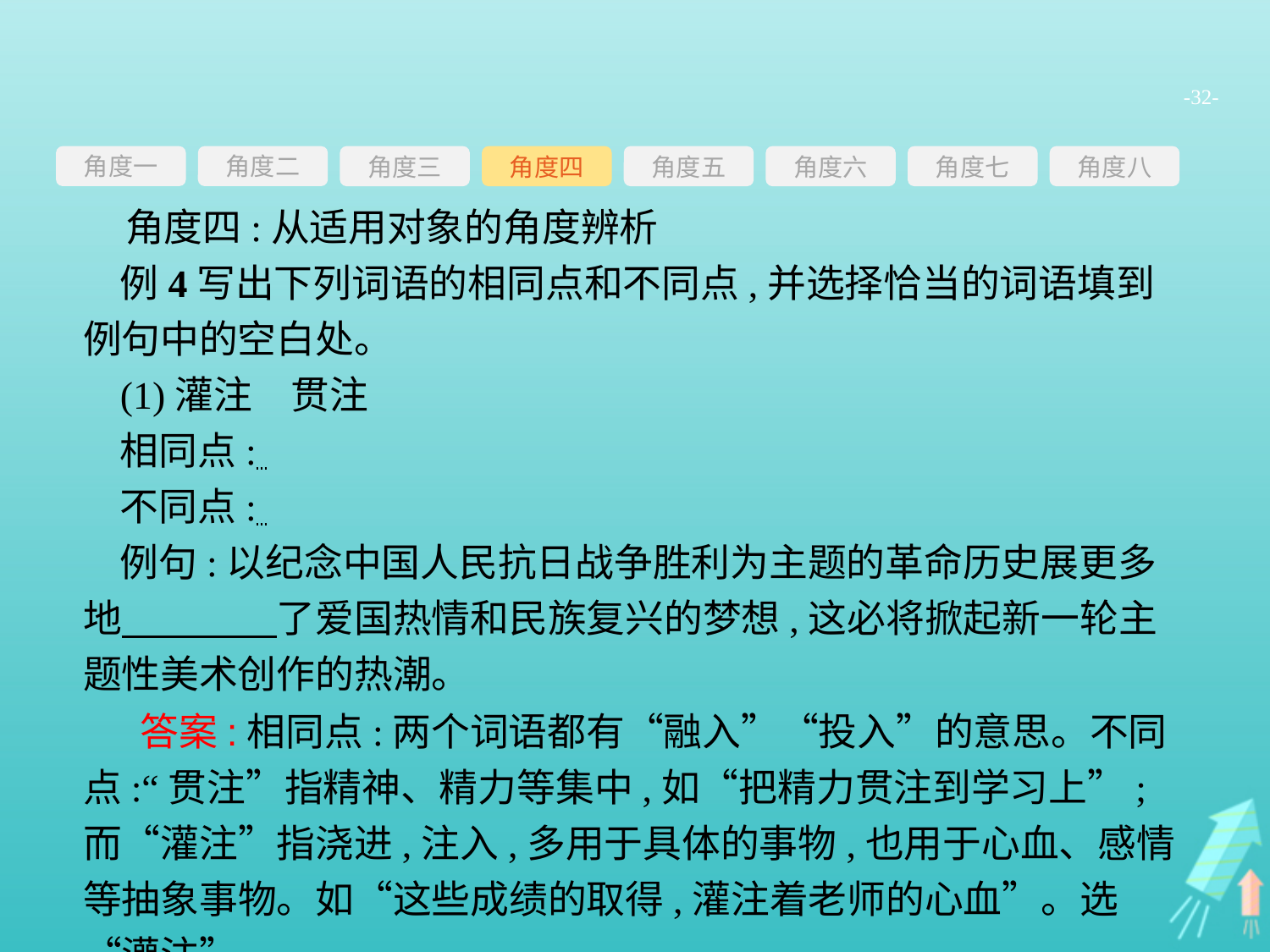

-32-
角度一
角度三
角度四
角度五
角度六
角度七
角度八
角度二
角度四:从适用对象的角度辨析
例4写出下列词语的相同点和不同点,并选择恰当的词语填到例句中的空白处。
(1)灌注　贯注
相同点:
不同点:
例句:以纪念中国人民抗日战争胜利为主题的革命历史展更多地　　　　了爱国热情和民族复兴的梦想,这必将掀起新一轮主题性美术创作的热潮。
 答案:相同点:两个词语都有“融入”“投入”的意思。不同点:“贯注”指精神、精力等集中,如“把精力贯注到学习上”;而“灌注”指浇进,注入,多用于具体的事物,也用于心血、感情等抽象事物。如“这些成绩的取得,灌注着老师的心血”。选“灌注”。